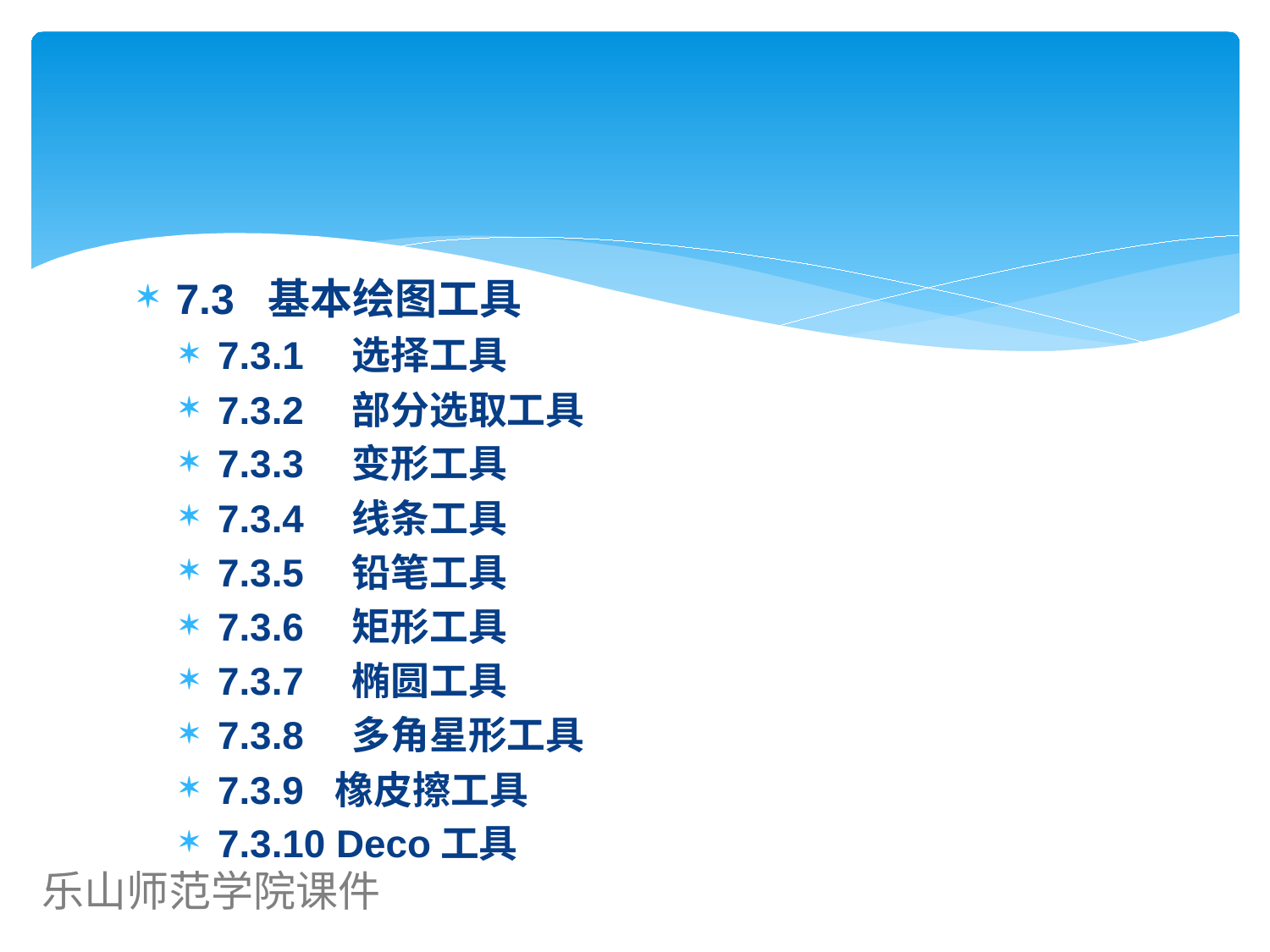

#
7.3  基本绘图工具
7.3.1　选择工具
7.3.2　部分选取工具
7.3.3　变形工具
7.3.4　线条工具
7.3.5　铅笔工具
7.3.6　矩形工具
7.3.7　椭圆工具
7.3.8　多角星形工具
7.3.9  橡皮擦工具
7.3.10 Deco工具